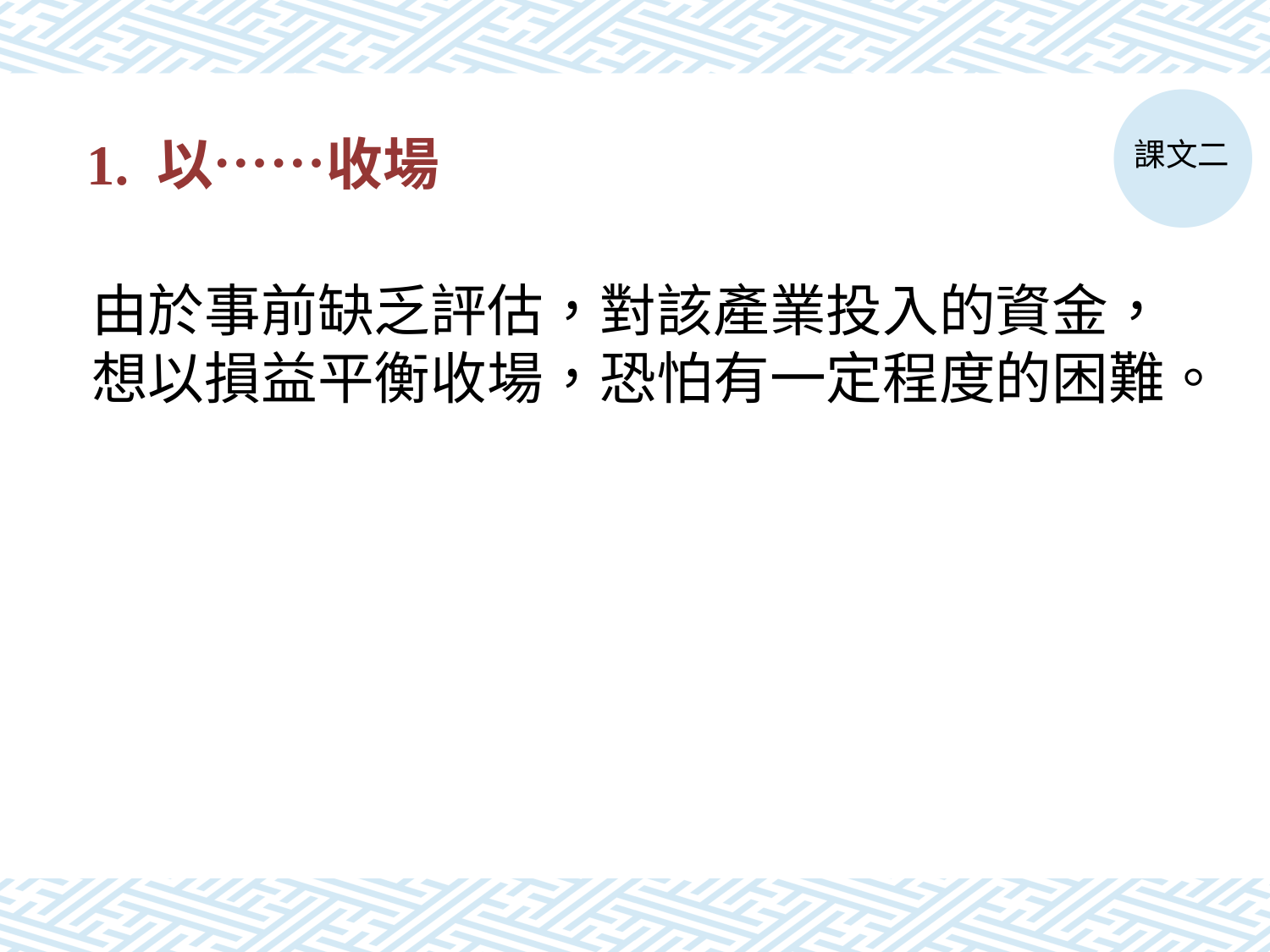

課文二
# 1. 以……收場
由於事前缺乏評估，對該產業投入的資金，想以損益平衡收場，恐怕有一定程度的困難。